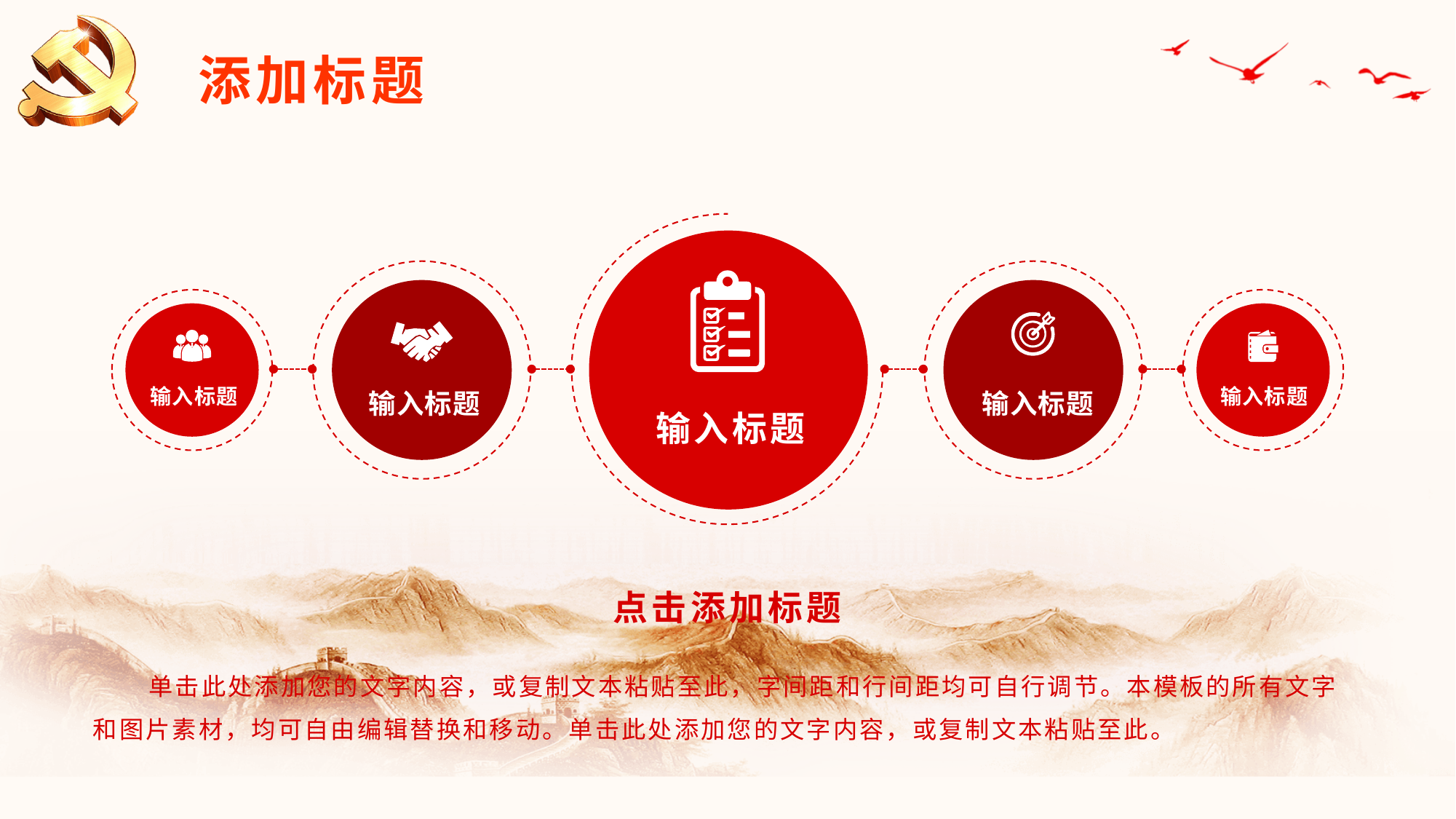

添加标题

输入标题
输入标题
输入标题
输入标题
输入标题
点击添加标题
单击此处添加您的文字内容，或复制文本粘贴至此，字间距和行间距均可自行调节。本模板的所有文字和图片素材，均可自由编辑替换和移动。单击此处添加您的文字内容，或复制文本粘贴至此。